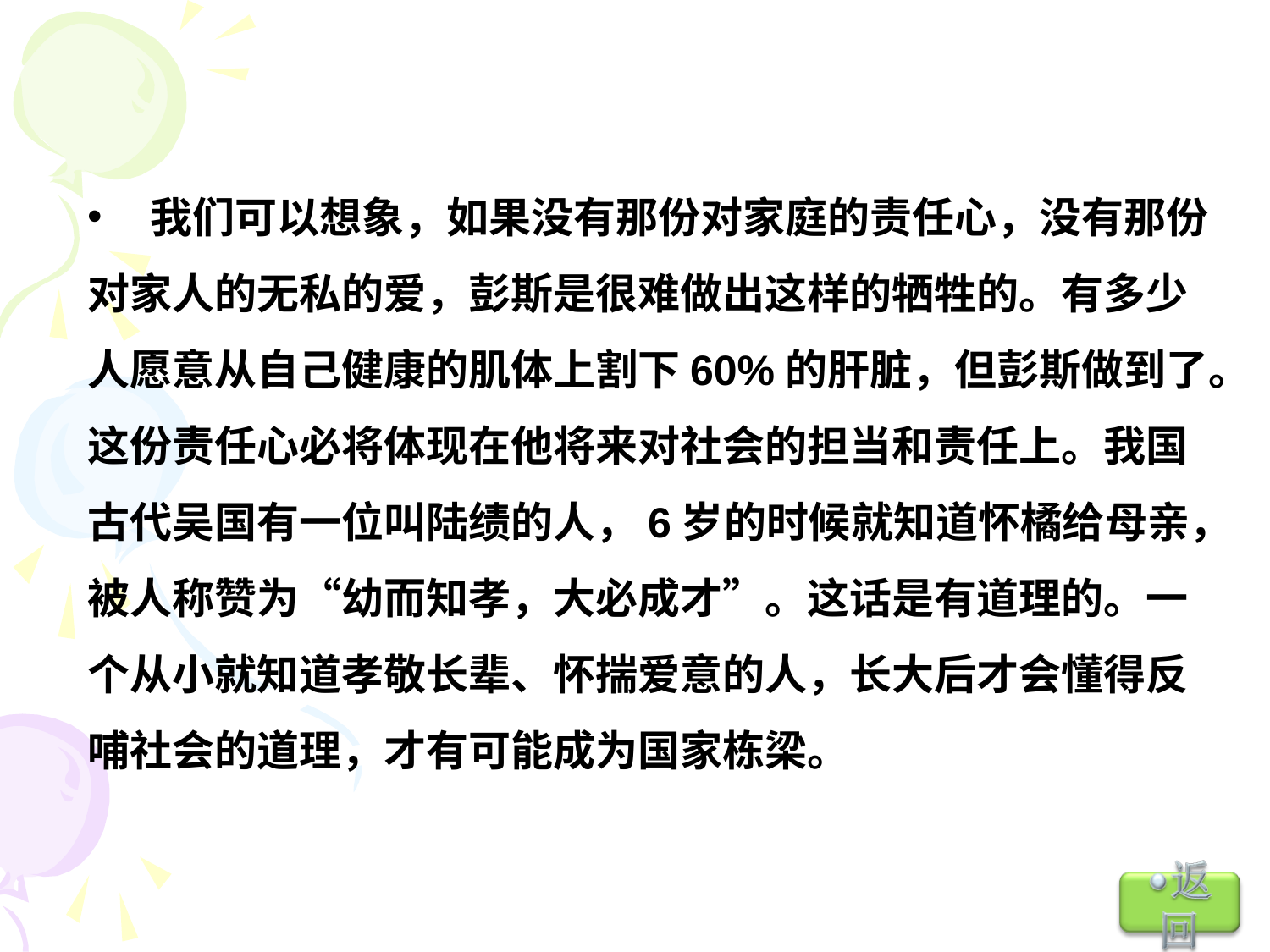

我们可以想象，如果没有那份对家庭的责任心，没有那份对家人的无私的爱，彭斯是很难做出这样的牺牲的。有多少人愿意从自己健康的肌体上割下60%的肝脏，但彭斯做到了。这份责任心必将体现在他将来对社会的担当和责任上。我国古代吴国有一位叫陆绩的人，6岁的时候就知道怀橘给母亲，被人称赞为“幼而知孝，大必成才”。这话是有道理的。一个从小就知道孝敬长辈、怀揣爱意的人，长大后才会懂得反哺社会的道理，才有可能成为国家栋梁。